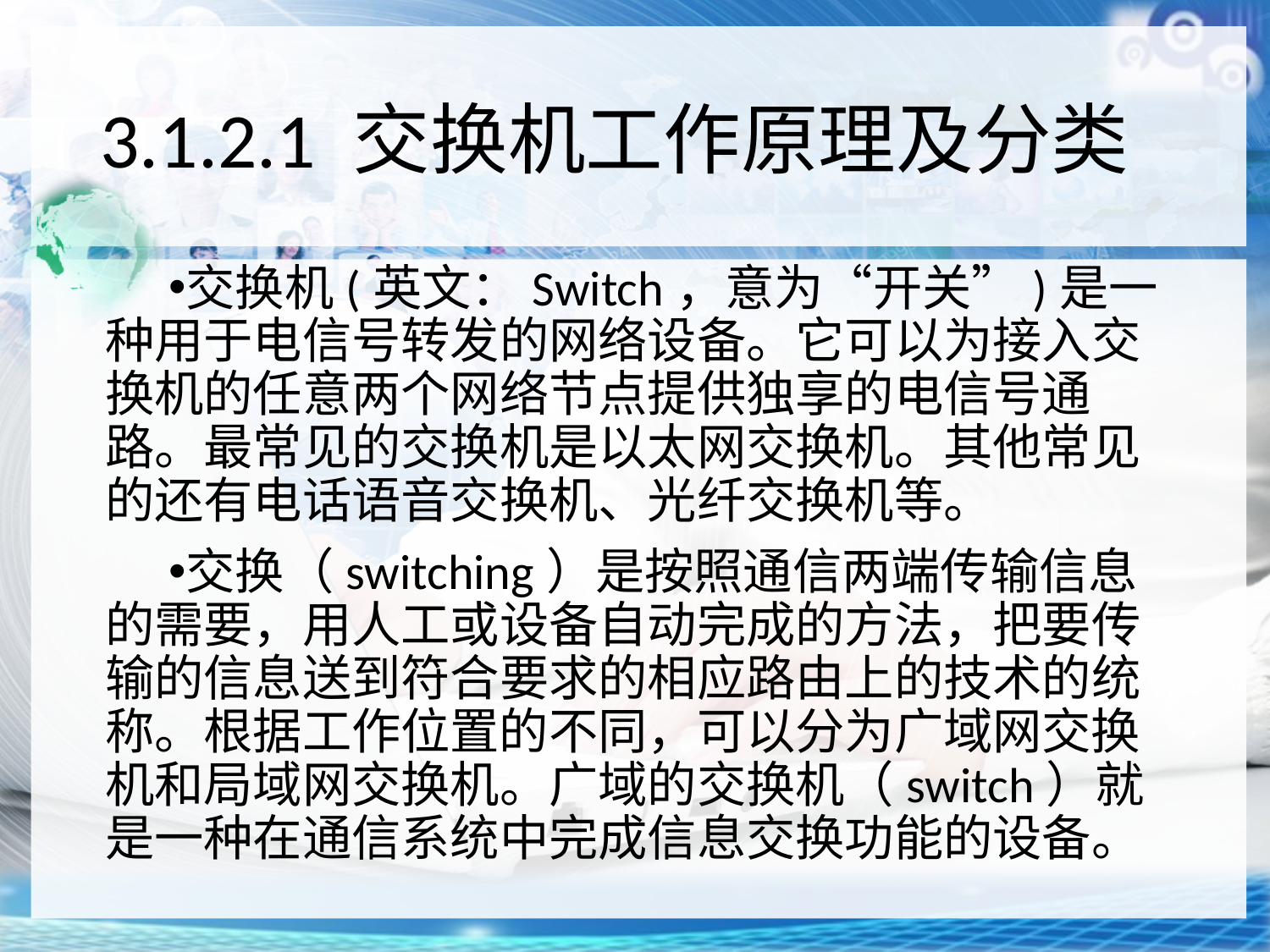

# 3.1.2.1 交换机工作原理及分类
交换机(英文：Switch，意为“开关”)是一种用于电信号转发的网络设备。它可以为接入交换机的任意两个网络节点提供独享的电信号通路。最常见的交换机是以太网交换机。其他常见的还有电话语音交换机、光纤交换机等。
交换（switching）是按照通信两端传输信息的需要，用人工或设备自动完成的方法，把要传输的信息送到符合要求的相应路由上的技术的统称。根据工作位置的不同，可以分为广域网交换机和局域网交换机。广域的交换机（switch）就是一种在通信系统中完成信息交换功能的设备。